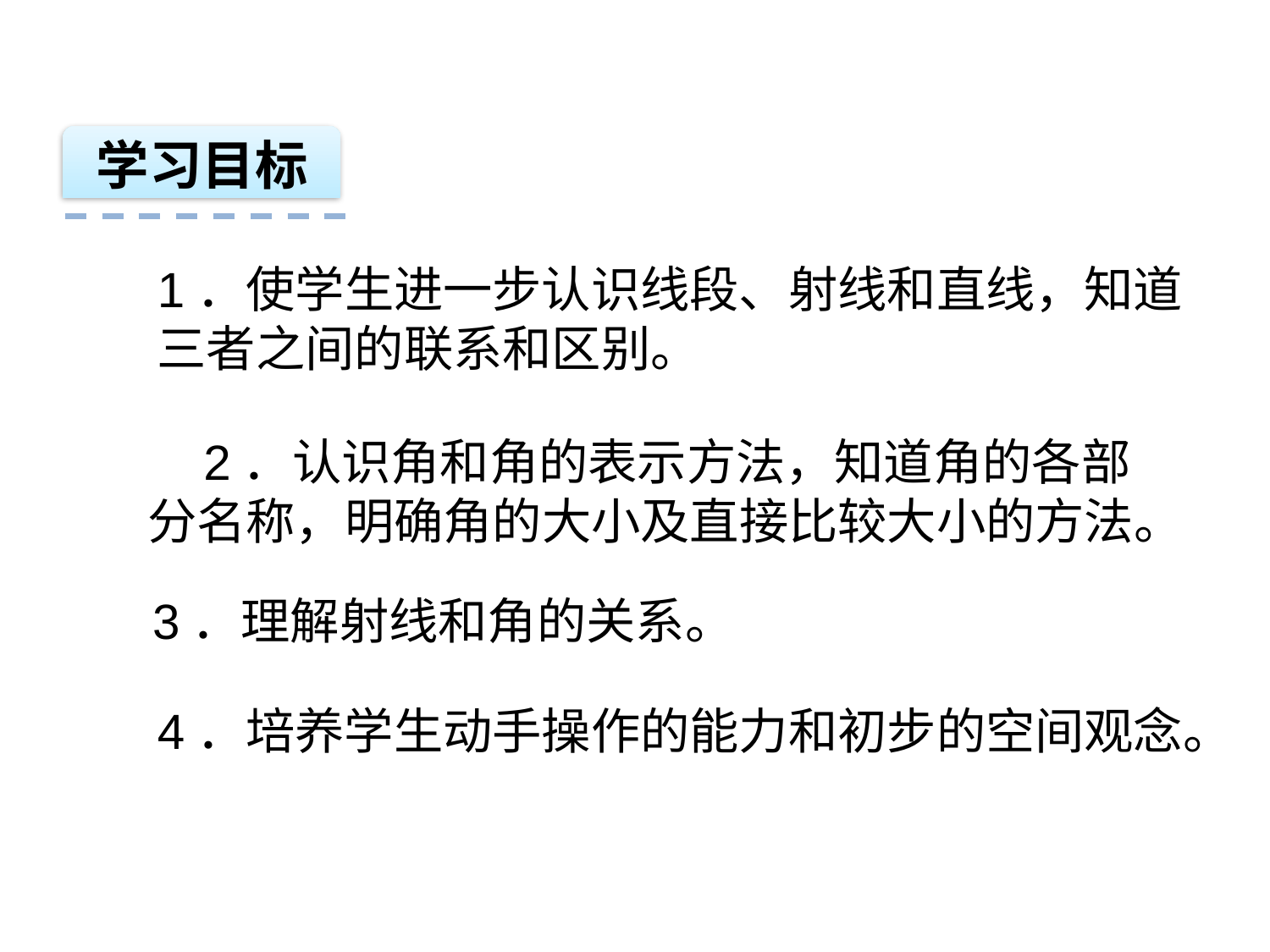

学习目标
1．使学生进一步认识线段、射线和直线，知道三者之间的联系和区别。
 2．认识角和角的表示方法，知道角的各部分名称，明确角的大小及直接比较大小的方法。
3．理解射线和角的关系。
4．培养学生动手操作的能力和初步的空间观念。